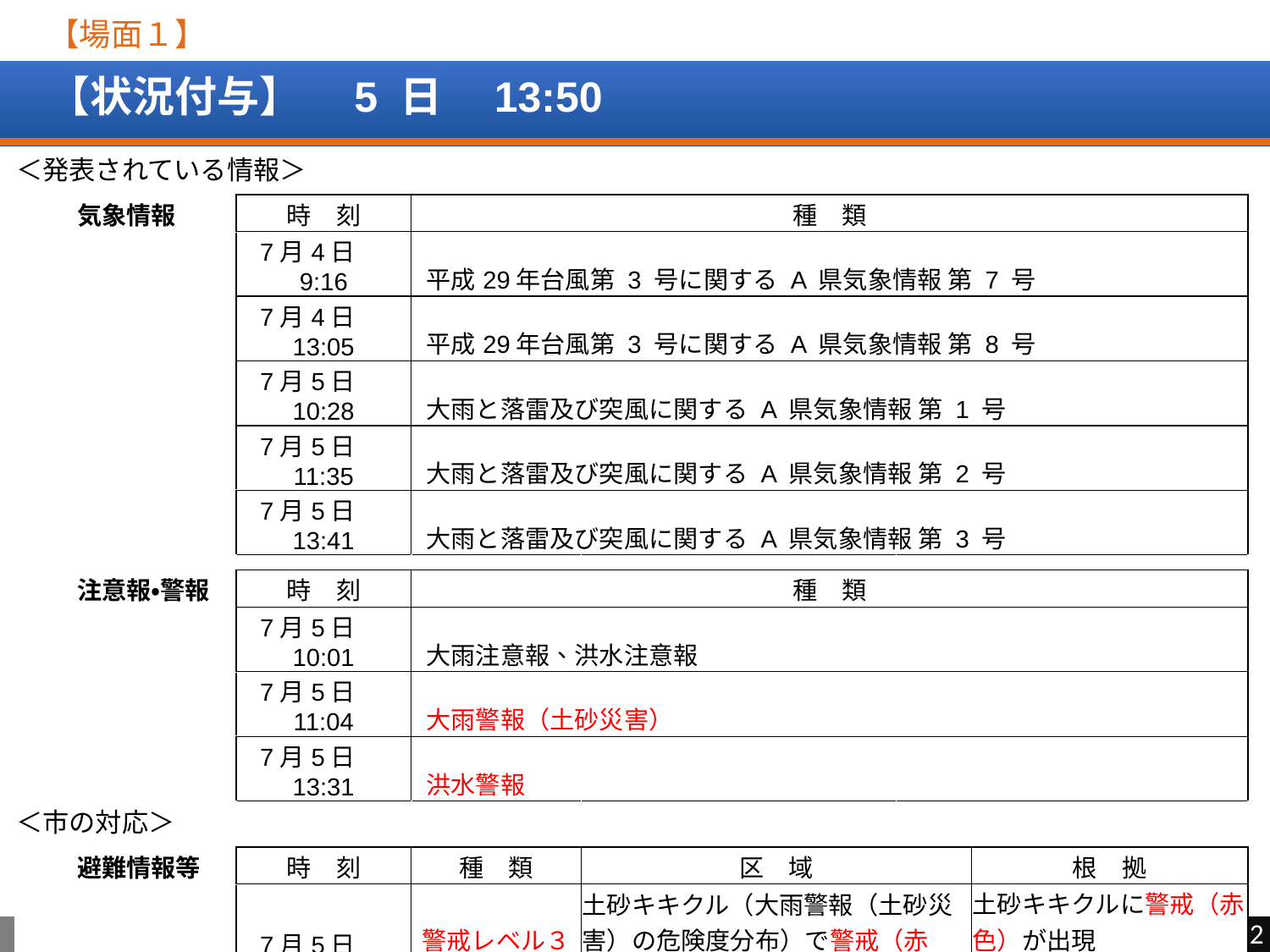

【場面１】
# 【状況付与】　5 日　13:50
| ＜発表されている情報＞ |  |  |  |  |  |  |
| --- | --- | --- | --- | --- | --- | --- |
|  |  |  |  |  |  |  |
|  | 気象情報 | 時　刻 | 種　類 |  |  |  |
|  |  | 7月4日　9:16 | 平成29年台風第 3 号に関する A 県気象情報 第 7 号 |  |  |  |
|  |  | 7月4日　13:05 | 平成29年台風第 3 号に関する A 県気象情報 第 8 号 |  |  |  |
|  |  | 7月5日　10:28 | 大雨と落雷及び突風に関する A 県気象情報 第 1 号 |  |  |  |
|  |  | 7月5日　11:35 | 大雨と落雷及び突風に関する A 県気象情報 第 2 号 |  |  |  |
|  |  | 7月5日　13:41 | 大雨と落雷及び突風に関する A 県気象情報 第 3 号 |  |  |  |
|  |  |  |  |  |  |  |
|  | 注意報・警報 | 時　刻 | 種　類 |  |  |  |
|  |  | 7月5日　10:01 | 大雨注意報、洪水注意報 |  |  |  |
|  |  | 7月5日　11:04 | 大雨警報（土砂災害） |  |  |  |
|  |  | 7月5日　13:31 | 洪水警報 |  |  |  |
| ＜市の対応＞ |  |  |  |  |  |  |
|  |  |  |  |  |  |  |
|  | 避難情報等 | 時　刻 | 種　類 | 区　域 |  | 根　拠 |
|  |  | 7月5日　12:50 | 警戒レベル３ 高齢者等避難 | 土砂キキクル（大雨警報（土砂災害）の危険度分布）で警戒（赤色）となった格子にある土砂災害警戒区域等 |  | 土砂キキクルに警戒（赤色）が出現 大雨警報（土砂災害）発表 |
|  |  | 7月5日　13:40 | 警戒レベル３ 高齢者等避難 | 警戒（赤色）となったごぼう川流域にある洪水危険地域 |  | 洪水キキクルに警戒（赤色）が出現 洪水警報発表 |
|  |  |  |  |  |  |  |
|  | 防災体制 | 種　類 |  | 根　拠 |  |  |
|  |  | 第 3 次防災体制 |  | 7月5日　12:50に「警戒レベル３　高齢者等避難」を発令したことに伴い移行 |  |  |
22